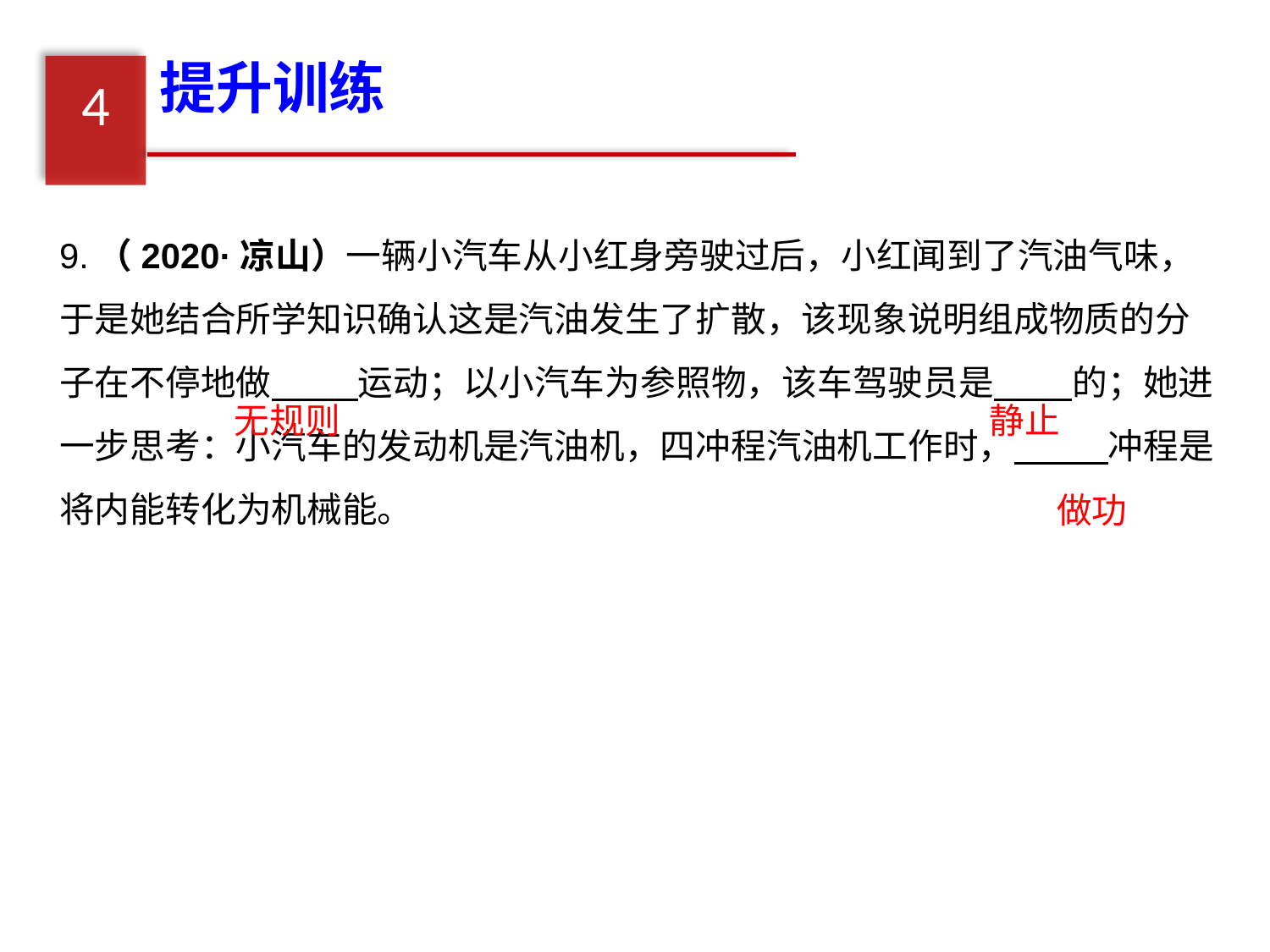

提升训练

4
9.（2020·凉山）一辆小汽车从小红身旁驶过后，小红闻到了汽油气味，于是她结合所学知识确认这是汽油发生了扩散，该现象说明组成物质的分子在不停地做           运动；以小汽车为参照物，该车驾驶员是          的；她进一步思考：小汽车的发动机是汽油机，四冲程汽油机工作时，　   　冲程是将内能转化为机械能。
无规则
静止
做功